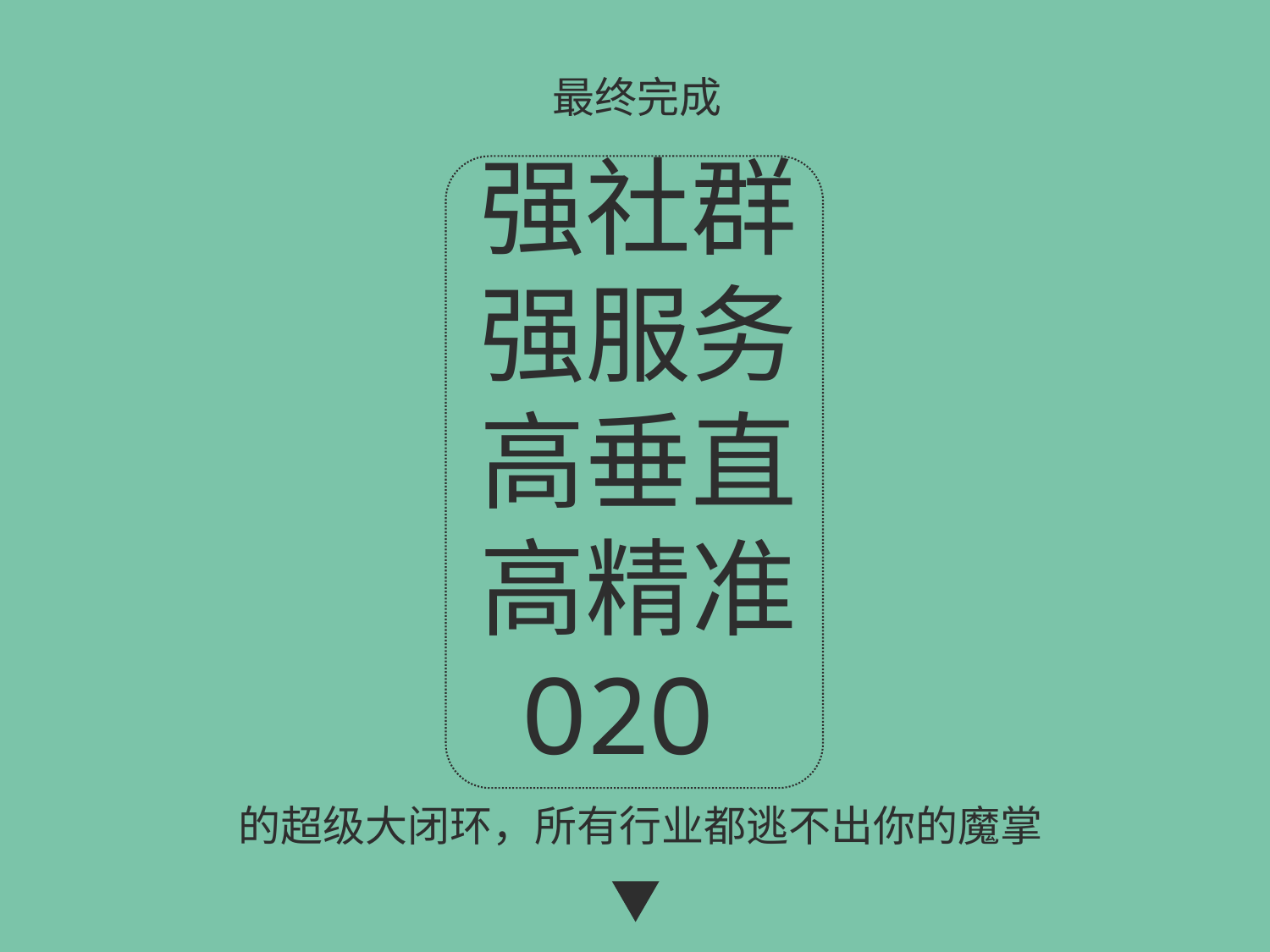

最终完成

强社群

强服务

高垂直

高精准
O2O
的超级大闭环，所有行业都逃不出你的魔掌